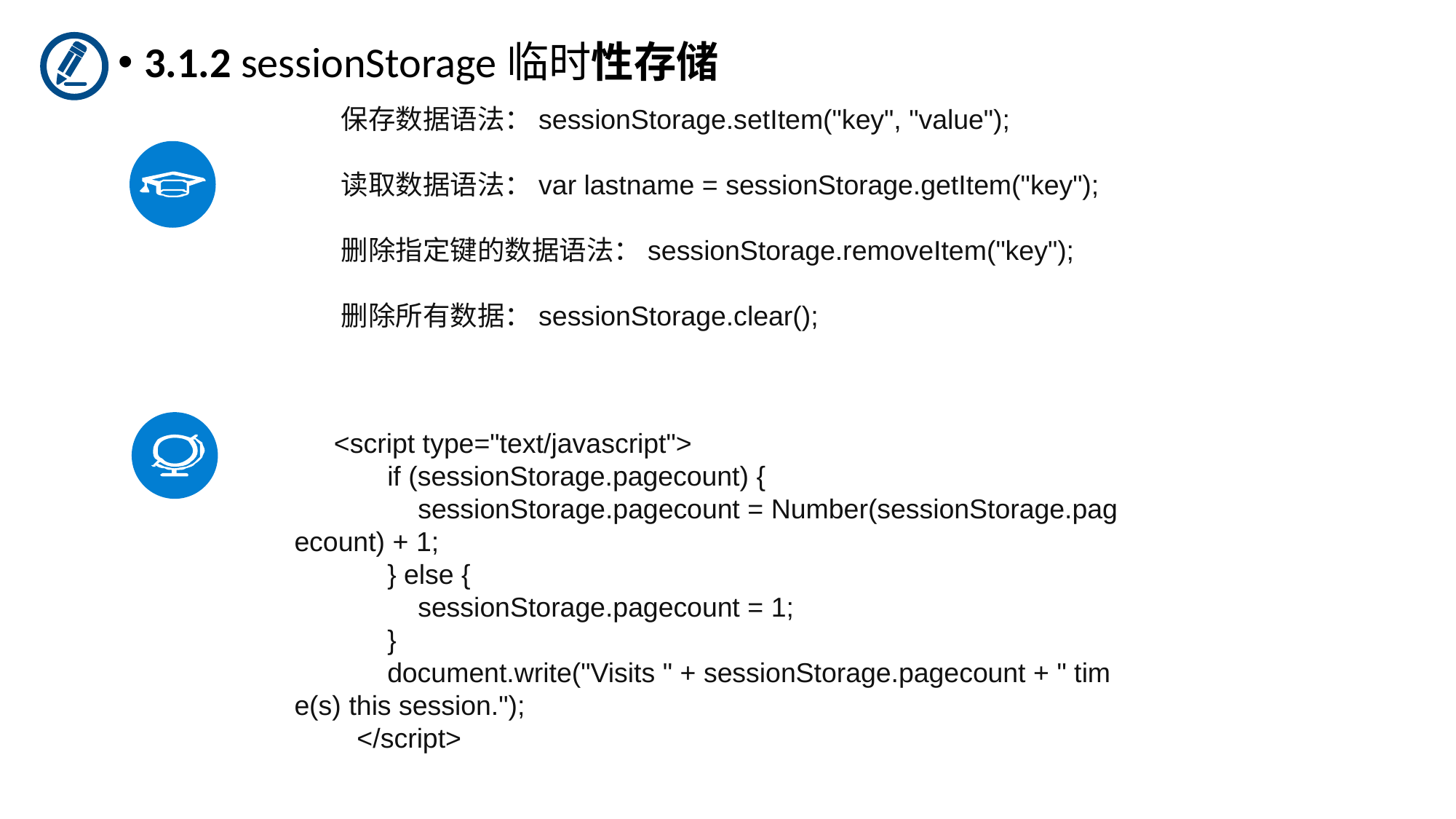

3.1.2 sessionStorage临时性存储

保存数据语法：sessionStorage.setItem("key", "value");

读取数据语法：var lastname = sessionStorage.getItem("key");

删除指定键的数据语法：sessionStorage.removeItem("key");

删除所有数据：sessionStorage.clear();

 <script type="text/javascript">
        if (sessionStorage.pagecount) {
            sessionStorage.pagecount = Number(sessionStorage.pagecount) + 1;
        } else {
            sessionStorage.pagecount = 1;
        }
        document.write("Visits " + sessionStorage.pagecount + " time(s) this session.");
    </script>